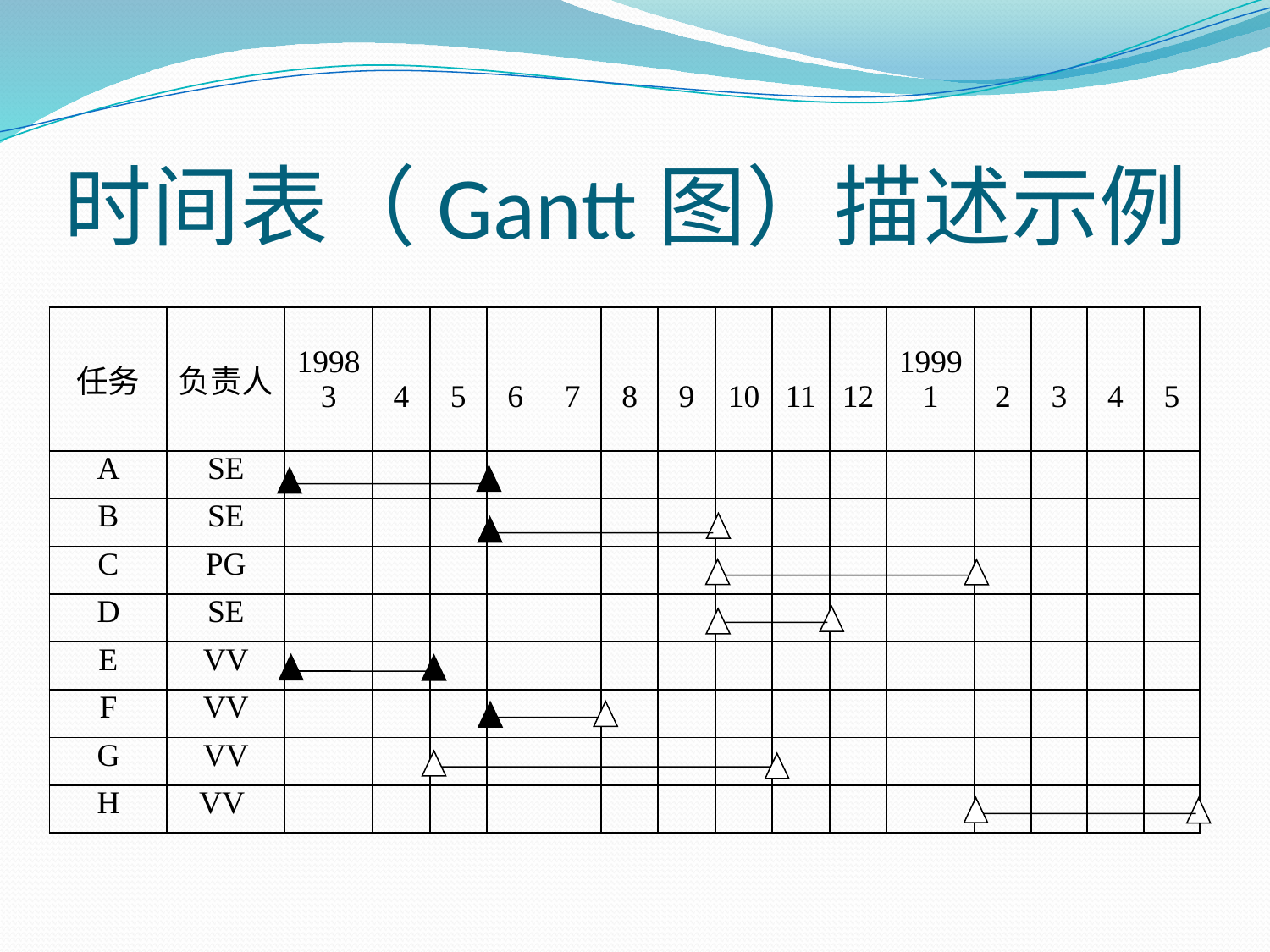

# 时间表（Gantt图）描述示例
| 任务 | 负责人 | 1998 3 | 4 | 5 | 6 | 7 | 8 | 9 | 10 | 11 | 12 | 1999 1 | 2 | 3 | 4 | 5 |
| --- | --- | --- | --- | --- | --- | --- | --- | --- | --- | --- | --- | --- | --- | --- | --- | --- |
| A | SE |  |  |  |  |  |  |  |  |  |  |  |  |  |  |  |
| B | SE |  |  |  |  |  |  |  |  |  |  |  |  |  |  |  |
| C | PG |  |  |  |  |  |  |  |  |  |  |  |  |  |  |  |
| D | SE |  |  |  |  |  |  |  |  |  |  |  |  |  |  |  |
| E | VV |  |  |  |  |  |  |  |  |  |  |  |  |  |  |  |
| F | VV |  |  |  |  |  |  |  |  |  |  |  |  |  |  |  |
| G | VV |  |  |  |  |  |  |  |  |  |  |  |  |  |  |  |
| H | VV |  |  |  |  |  |  |  |  |  |  |  |  |  |  |  |